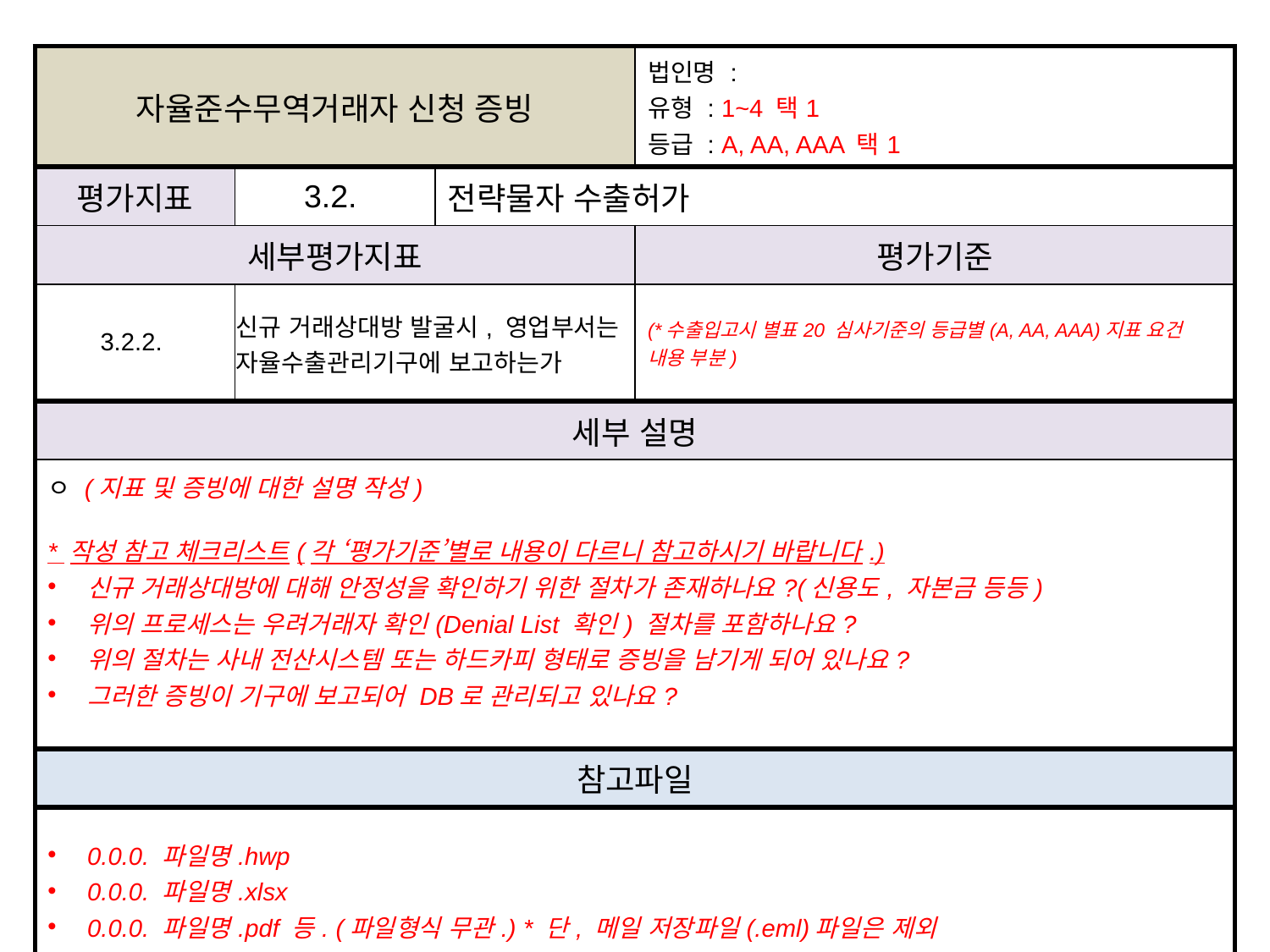

| 자율준수무역거래자 신청 증빙 |  |  | 법인명 : 유형 : 1~4 택1 등급 : A, AA, AAA 택1 |
| --- | --- | --- | --- |
| 평가지표 | 3.2. | 전략물자 수출허가 |  |
| 세부평가지표 |  |  | 평가기준 |
| 3.2.2. | 신규 거래상대방 발굴시, 영업부서는 자율수출관리기구에 보고하는가 |  | (\*수출입고시 별표20 심사기준의 등급별(A, AA, AAA)지표 요건 내용 부분) |
| 세부 설명 |  |  |  |
| ㅇ (지표 및 증빙에 대한 설명 작성) \* 작성 참고 체크리스트(각 ‘평가기준’별로 내용이 다르니 참고하시기 바랍니다.) 신규 거래상대방에 대해 안정성을 확인하기 위한 절차가 존재하나요?(신용도, 자본금 등등) 위의 프로세스는 우려거래자 확인(Denial List 확인) 절차를 포함하나요? 위의 절차는 사내 전산시스템 또는 하드카피 형태로 증빙을 남기게 되어 있나요? 그러한 증빙이 기구에 보고되어 DB로 관리되고 있나요? |  |  |  |
| 참고파일 |  |  |  |
| 0.0.0. 파일명.hwp 0.0.0. 파일명.xlsx 0.0.0. 파일명.pdf 등. (파일형식 무관.) \* 단, 메일 저장파일(.eml)파일은 제외 |  |  |  |